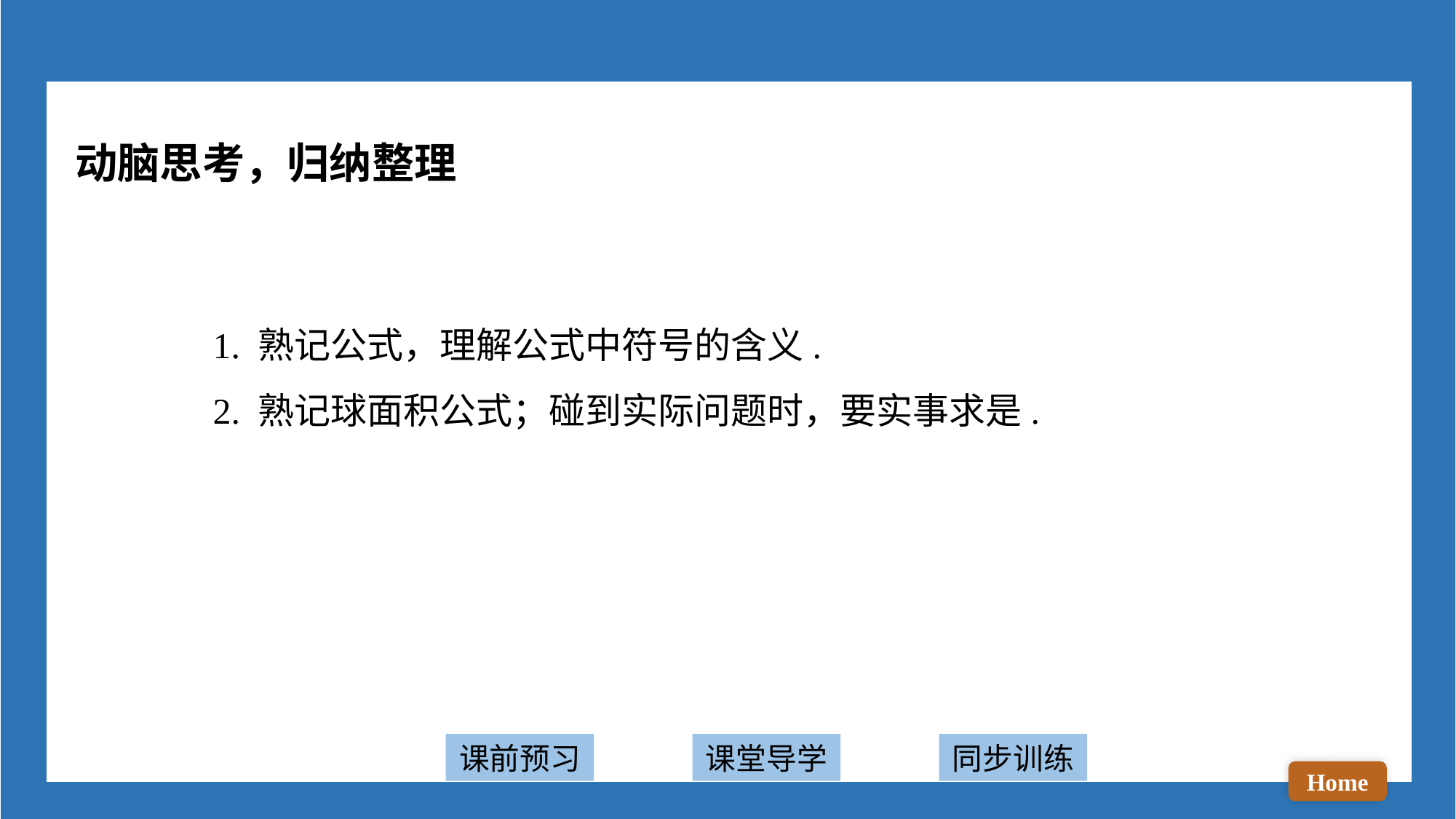

动脑思考，归纳整理
1. 熟记公式，理解公式中符号的含义.
2. 熟记球面积公式；碰到实际问题时，要实事求是.